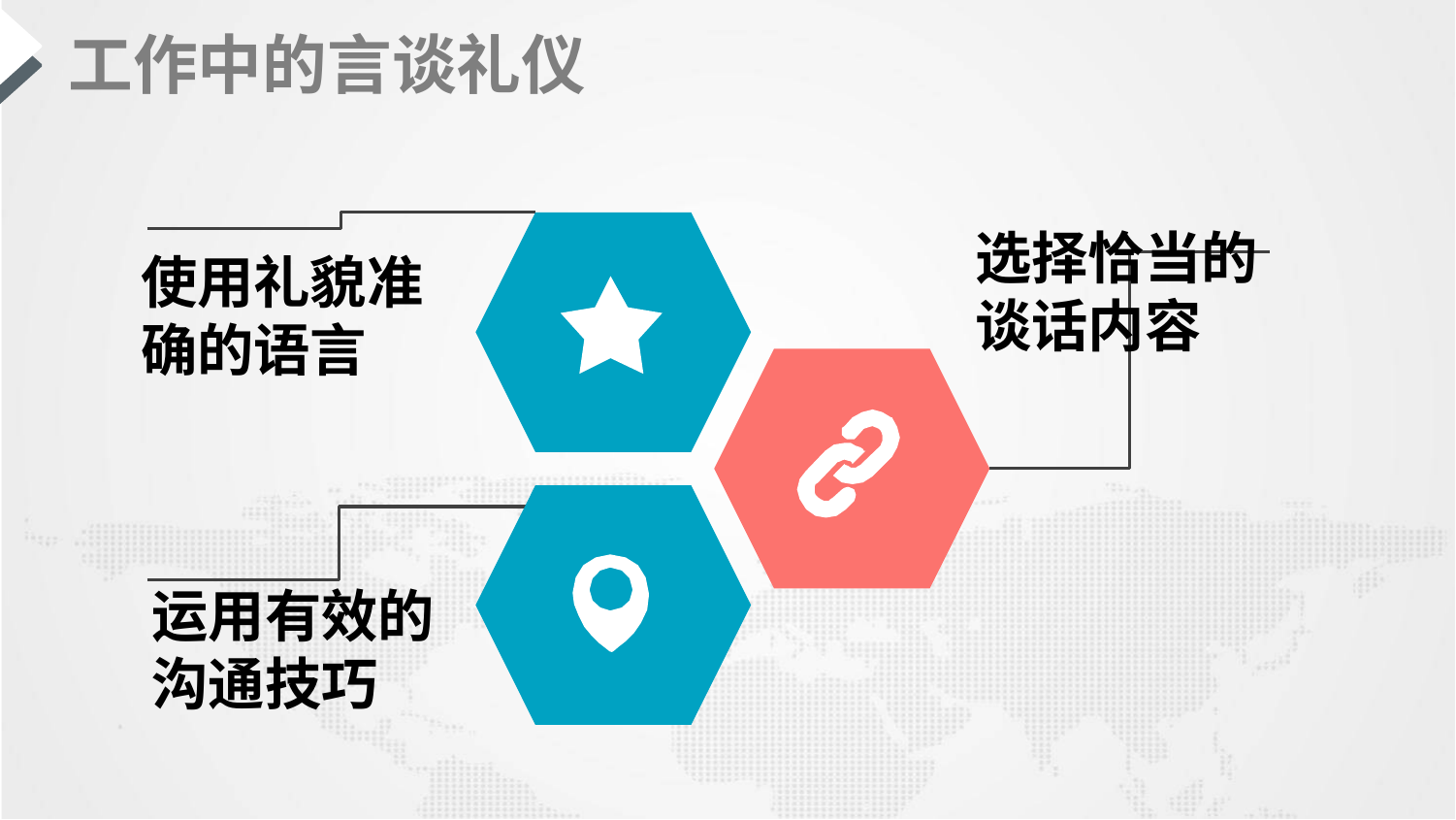

工作中的言谈礼仪

选择恰当的谈话内容
使用礼貌准确的语言

运用有效的沟通技巧